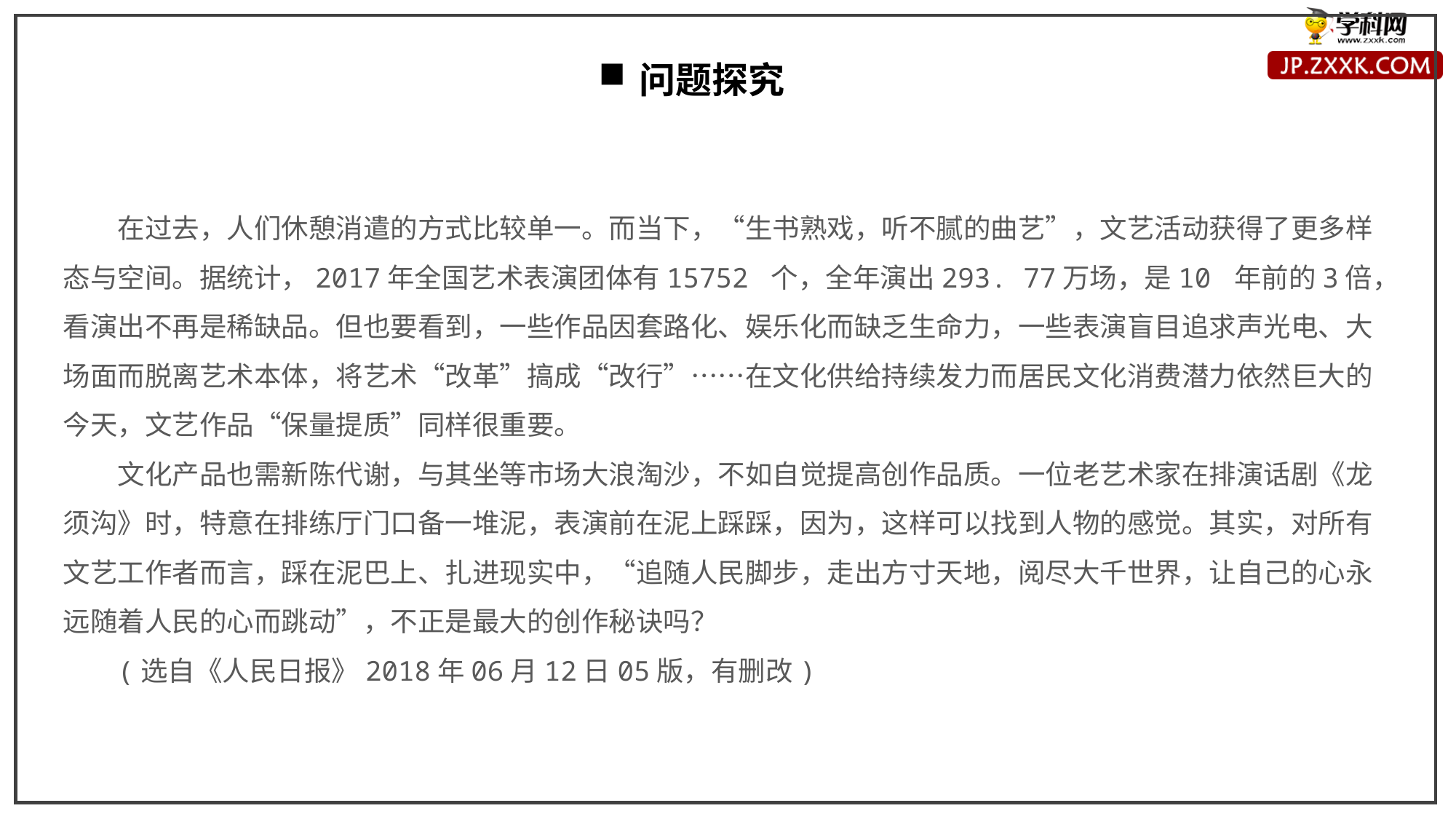

问题探究
在过去，人们休憩消遣的方式比较单一。而当下，“生书熟戏，听不腻的曲艺”，文艺活动获得了更多样态与空间。据统计，2017年全国艺术表演团体有15752 个，全年演出293. 77万场，是10 年前的3倍，看演出不再是稀缺品。但也要看到，一些作品因套路化、娱乐化而缺乏生命力，一些表演盲目追求声光电、大场面而脱离艺术本体，将艺术“改革”搞成“改行”……在文化供给持续发力而居民文化消费潜力依然巨大的今天，文艺作品“保量提质”同样很重要。
文化产品也需新陈代谢，与其坐等市场大浪淘沙，不如自觉提高创作品质。一位老艺术家在排演话剧《龙须沟》时，特意在排练厅门口备一堆泥，表演前在泥上踩踩，因为，这样可以找到人物的感觉。其实，对所有文艺工作者而言，踩在泥巴上、扎进现实中，“追随人民脚步，走出方寸天地，阅尽大千世界，让自己的心永远随着人民的心而跳动”，不正是最大的创作秘诀吗？
(选自《人民日报》2018年06月12日05版，有删改)